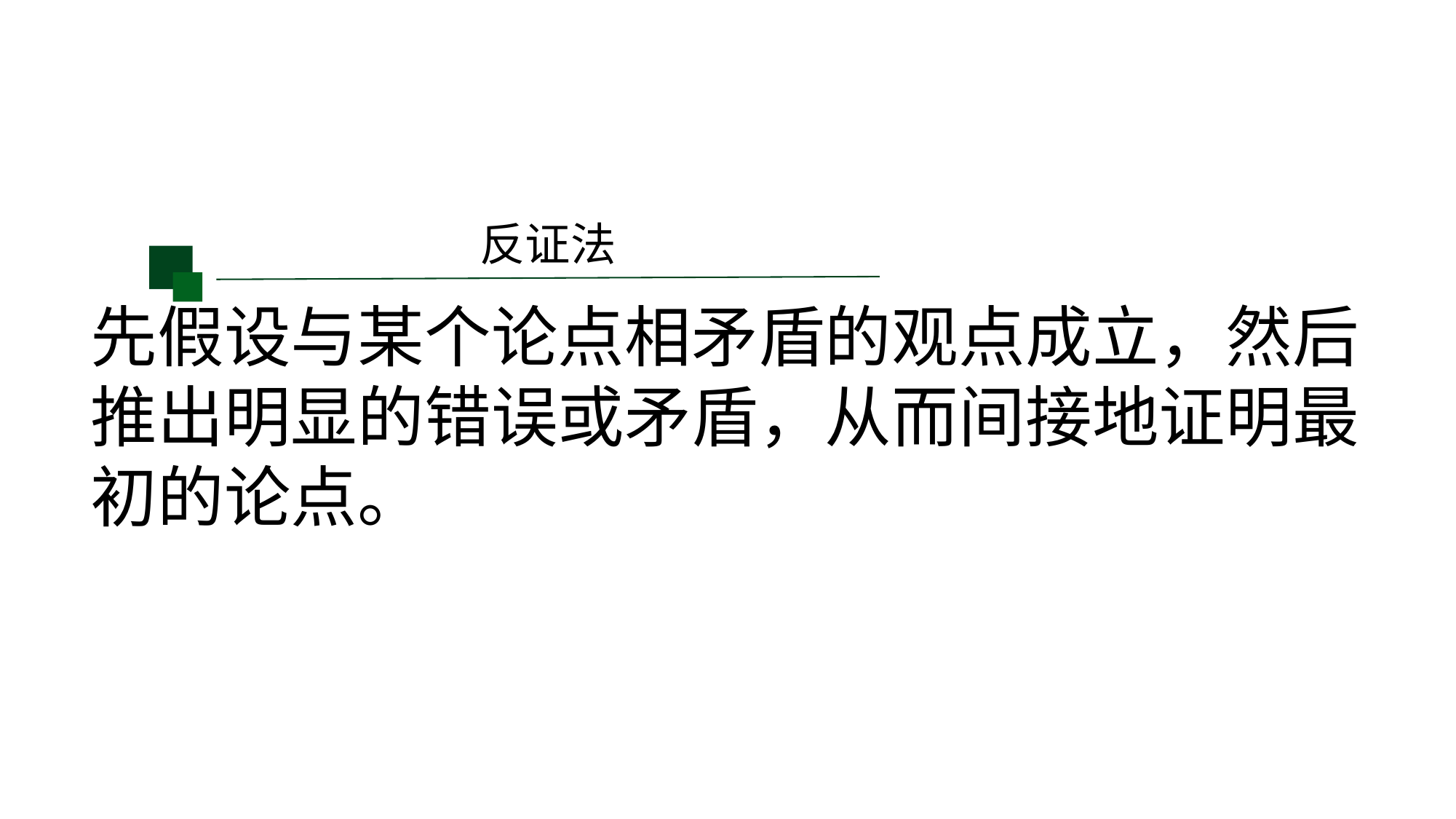

反证法

先假设与某个论点相矛盾的观点成立，然后推出明显的错误或矛盾，从而间接地证明最初的论点。